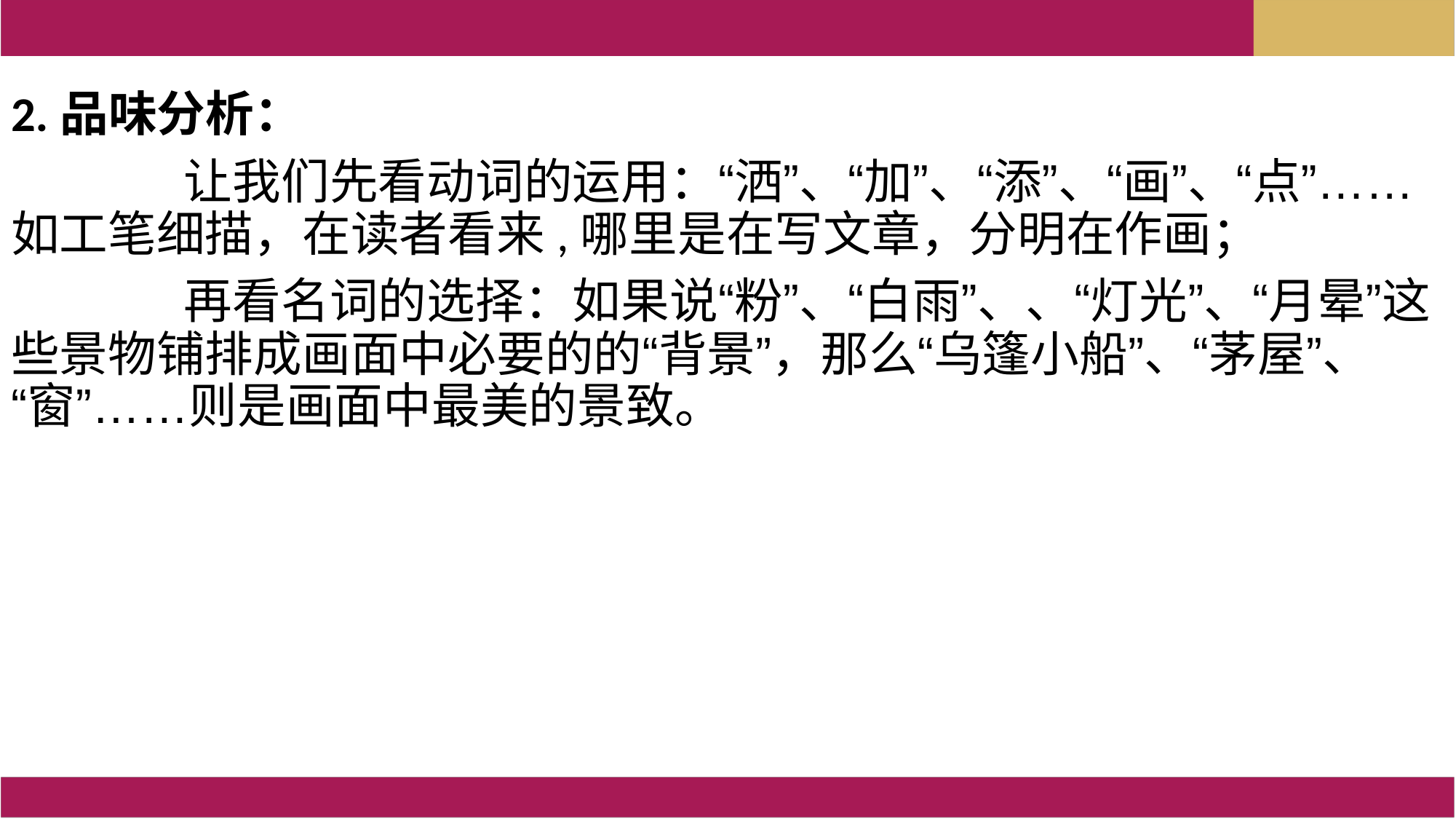

2.品味分析：
            让我们先看动词的运用：“洒”、“加”、“添”、“画”、“点”……如工笔细描，在读者看来,哪里是在写文章，分明在作画；
            再看名词的选择：如果说“粉”、“白雨”、、“灯光”、“月晕”这些景物铺排成画面中必要的的“背景”，那么“乌篷小船”、“茅屋”、“窗”……则是画面中最美的景致。